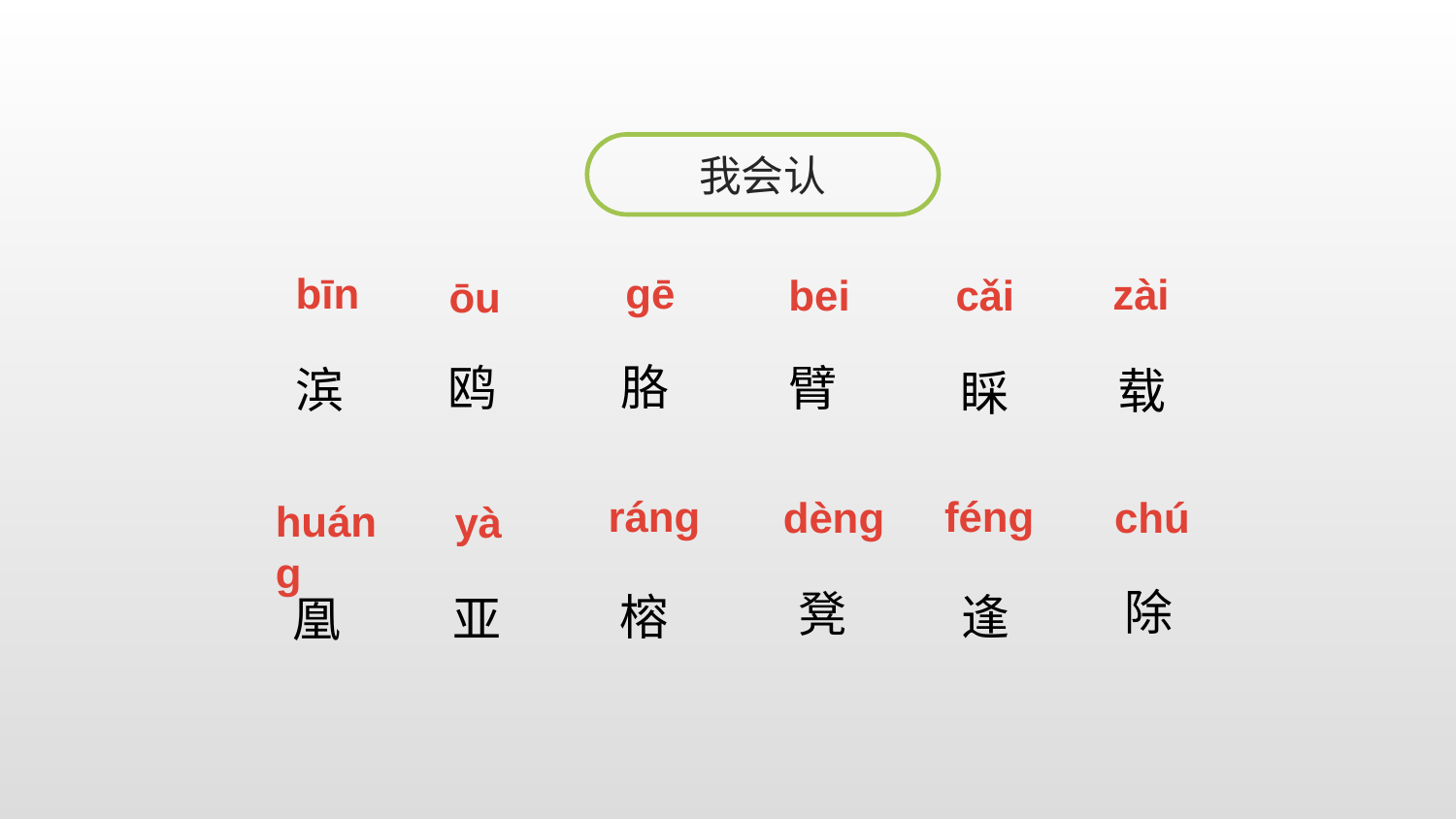

我会认
gē
bīn
zài
bei
cǎi
ōu
胳
鸥
臂
滨
载
睬
ráng
féng
chú
dèng
huáng
yà
除
凳
榕
逢
亚
凰